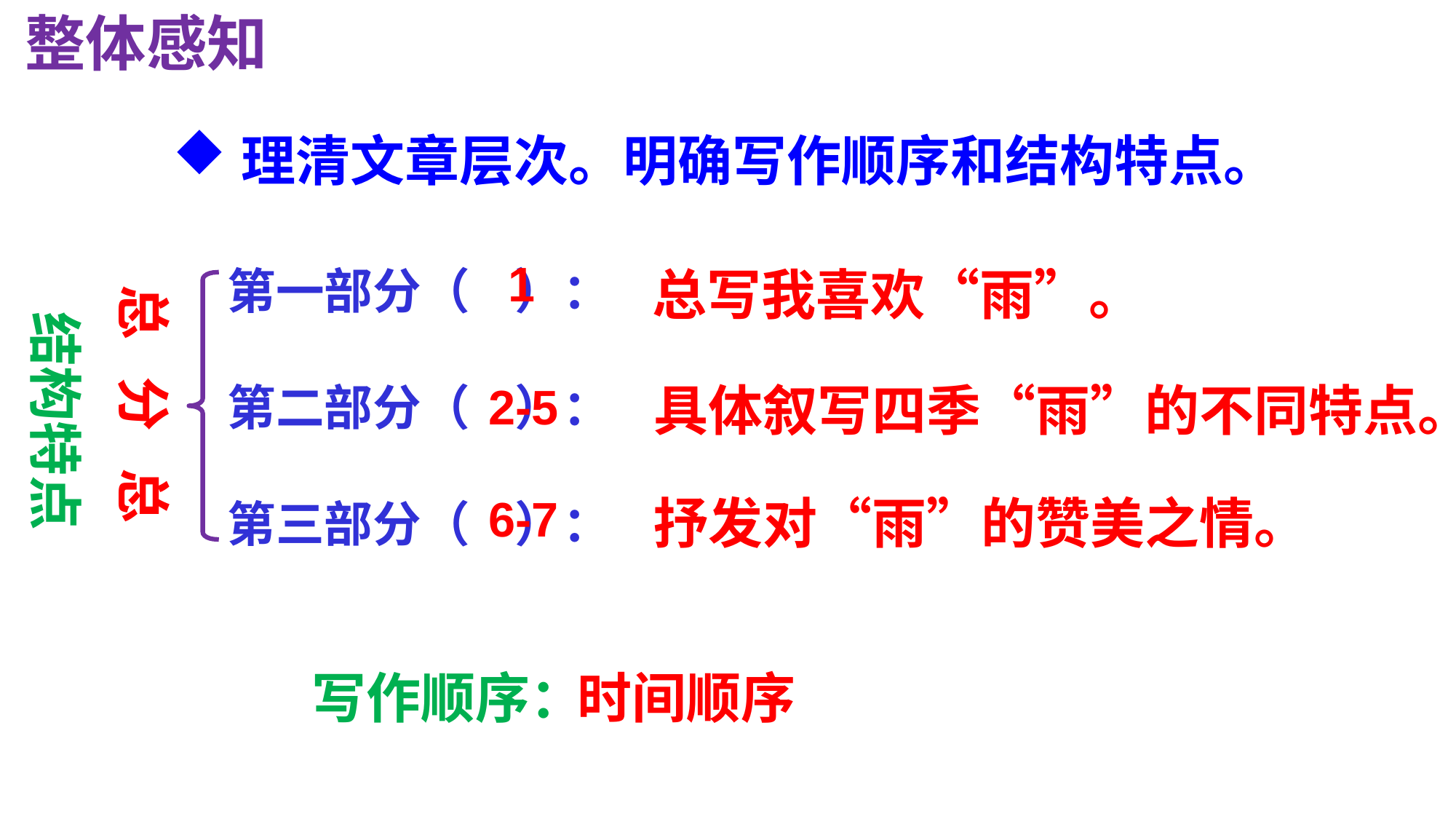

整体感知
理清文章层次。明确写作顺序和结构特点。
1
第一部分（    ）：

第二部分（    ）：

第三部分（    ）：
总写我喜欢“雨”。

总   分   总
结构特点
具体叙写四季“雨”的不同特点。
2-5
6-7
抒发对“雨”的赞美之情。
写作顺序：
时间顺序